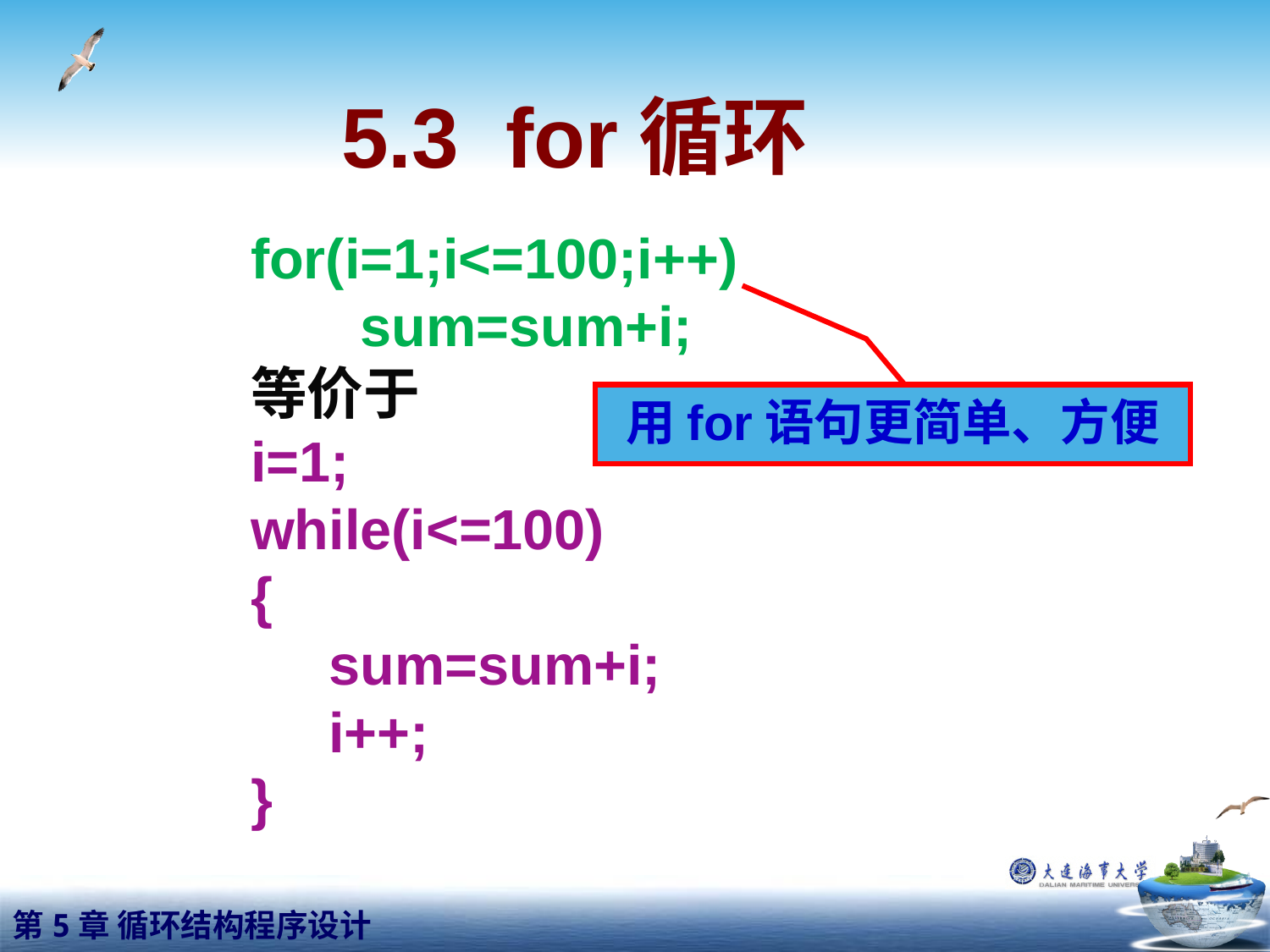

# 5.3  for循环
for(i=1;i<=100;i++)
       sum=sum+i;
等价于
i=1;
while(i<=100)
{
     sum=sum+i;
     i++;
}
用for语句更简单、方便